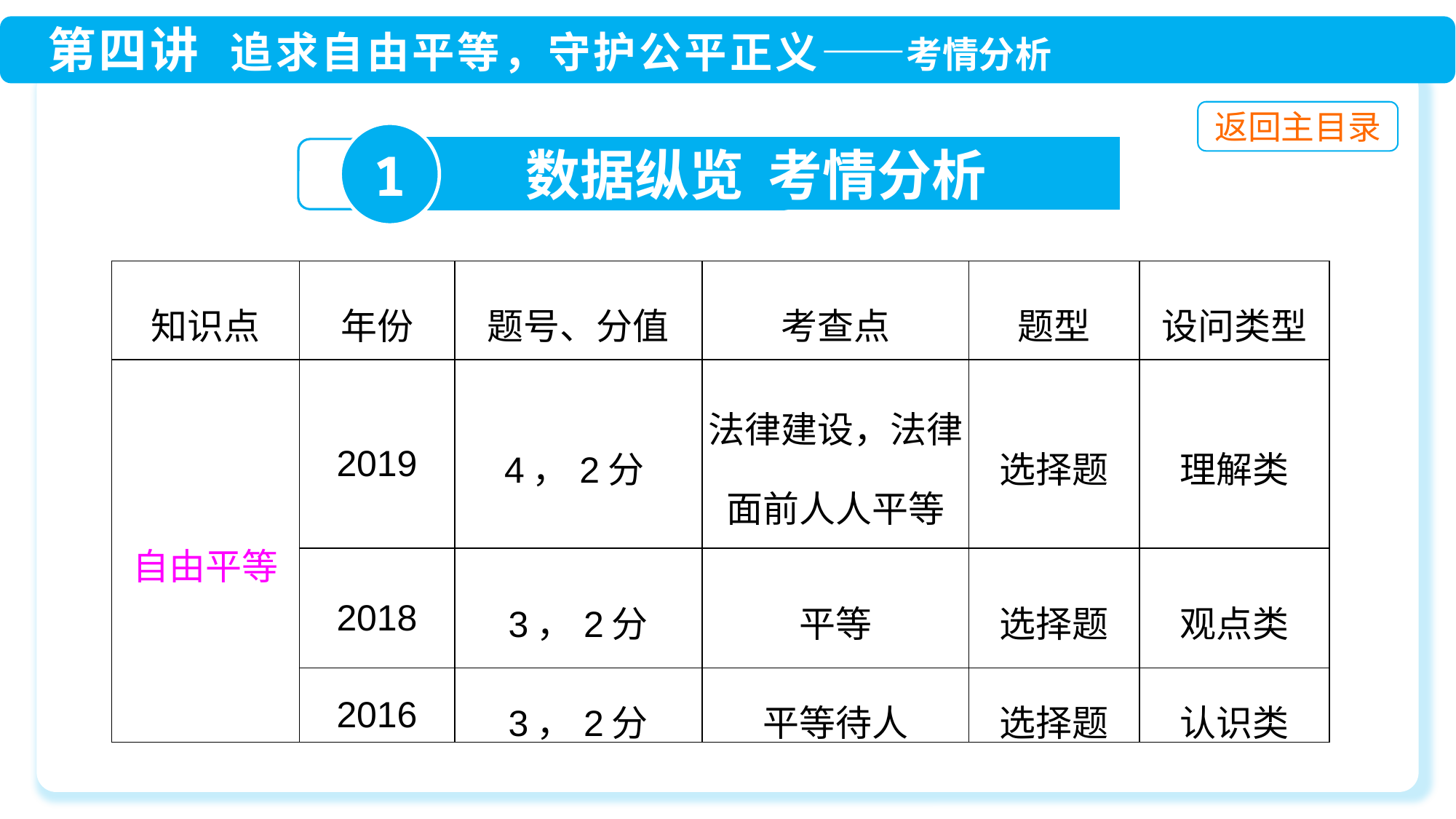

1
数据纵览  考情分析

| 知识点 | 年份 | 题号、分值 | 考查点 | 题型 | 设问类型 |
| --- | --- | --- | --- | --- | --- |
| 自由平等 | 2019 | 4，2分 | 法律建设，法律 面前人人平等 | 选择题 | 理解类 |
|  | 2018 | 3，2分 | 平等 | 选择题 | 观点类 |
|  | 2016 | 3，2分 | 平等待人 | 选择题 | 认识类 |